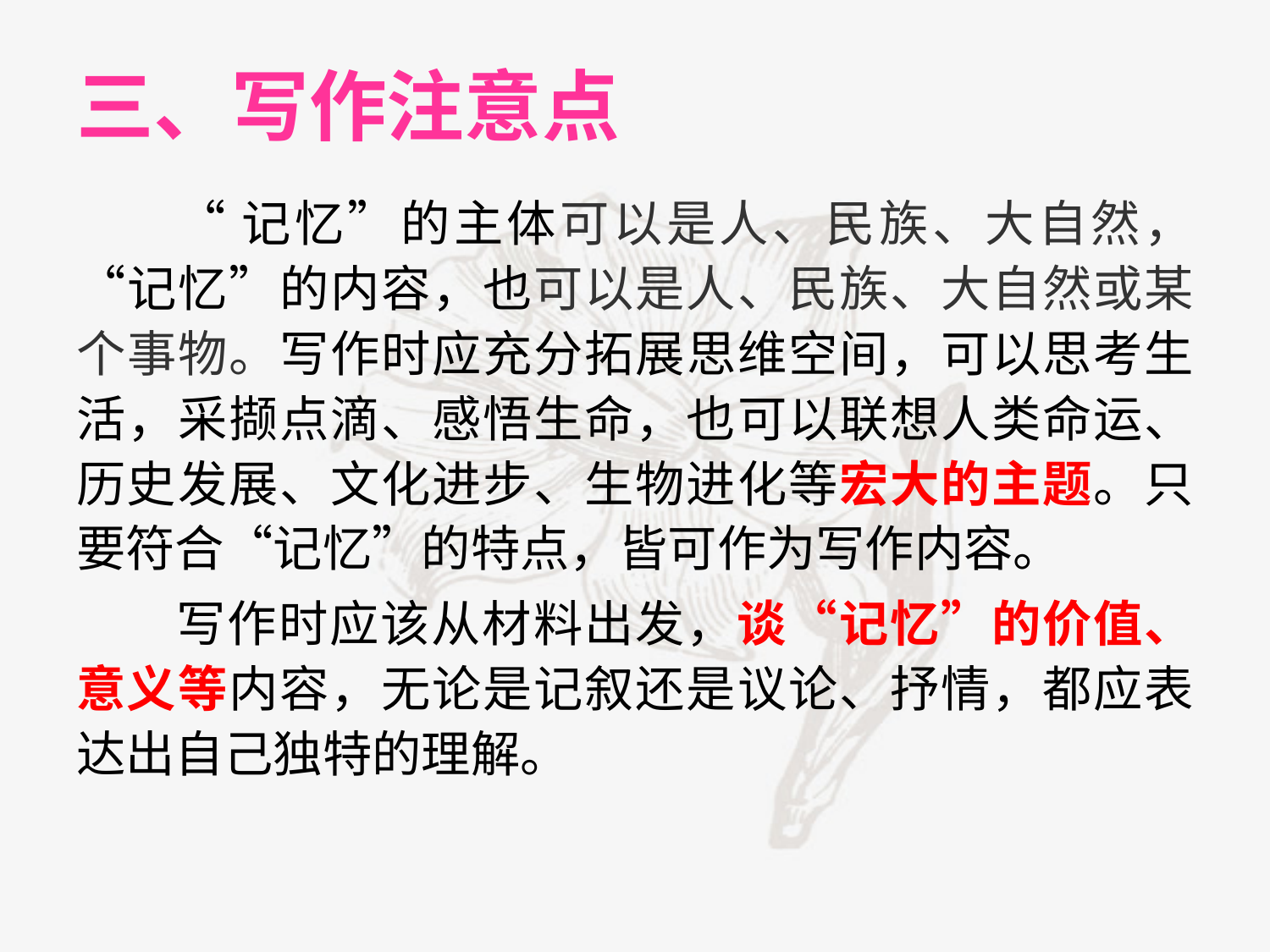

# 三、写作注意点
“记忆”的主体可以是人、民族、大自然，“记忆”的内容，也可以是人、民族、大自然或某个事物。写作时应充分拓展思维空间，可以思考生活，采撷点滴、感悟生命，也可以联想人类命运、历史发展、文化进步、生物进化等宏大的主题。只要符合“记忆”的特点，皆可作为写作内容。
写作时应该从材料出发，谈“记忆”的价值、意义等内容，无论是记叙还是议论、抒情，都应表达出自己独特的理解。